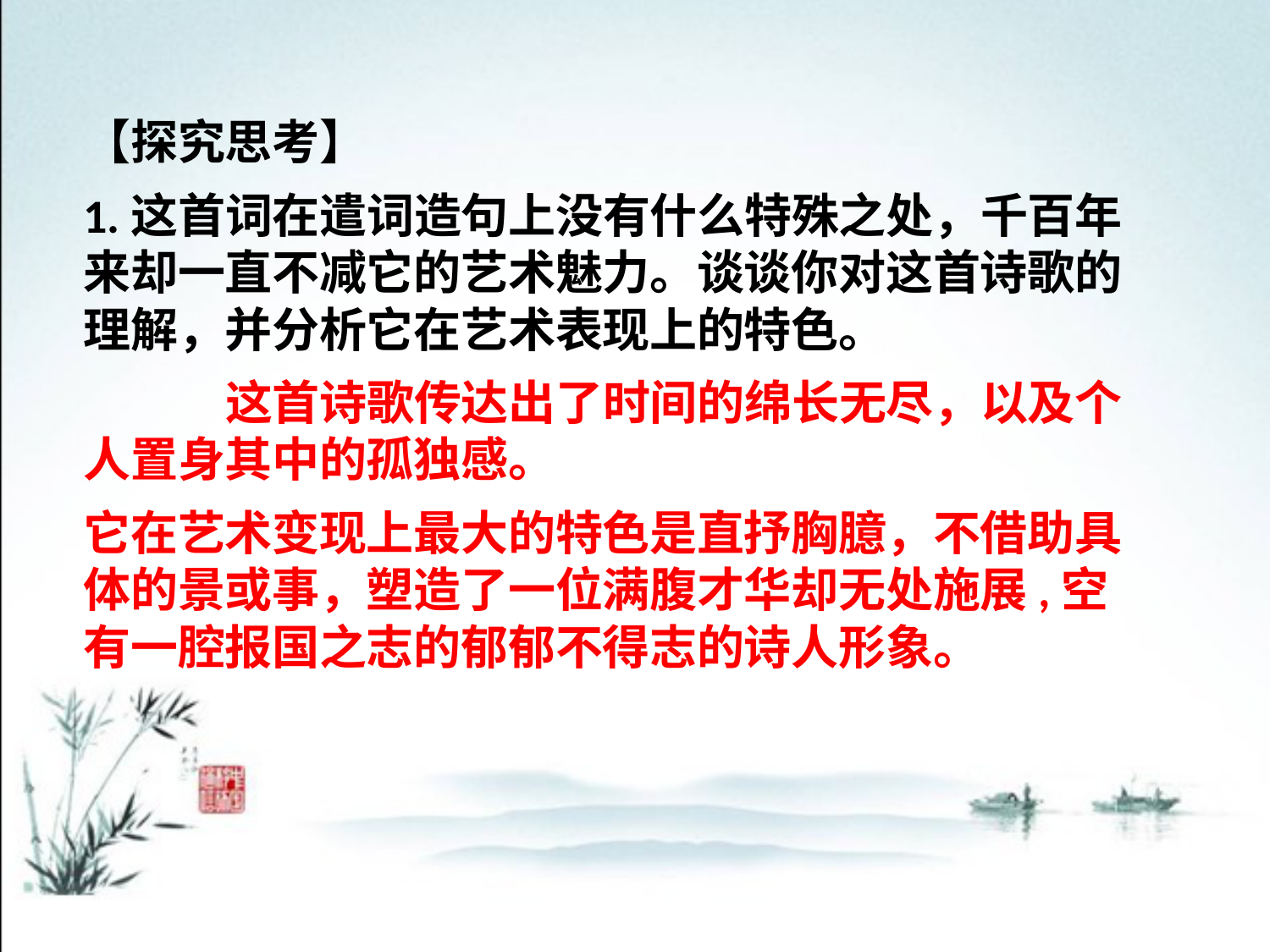

【探究思考】
1.这首词在遣词造句上没有什么特殊之处，千百年来却一直不减它的艺术魅力。谈谈你对这首诗歌的理解，并分析它在艺术表现上的特色。
          这首诗歌传达出了时间的绵长无尽，以及个人置身其中的孤独感。
它在艺术变现上最大的特色是直抒胸臆，不借助具体的景或事，塑造了一位满腹才华却无处施展,空有一腔报国之志的郁郁不得志的诗人形象。